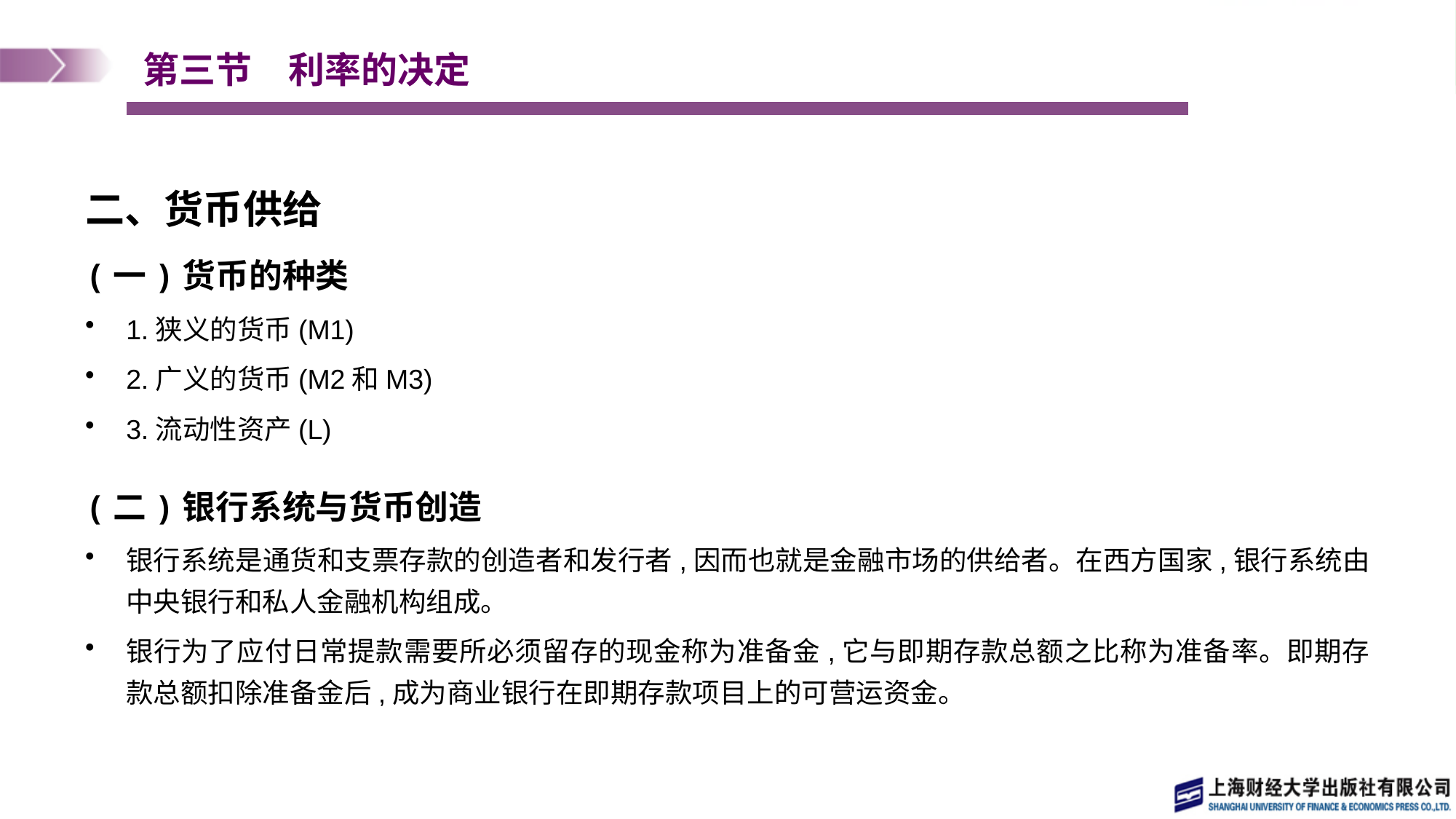

# 第三节　利率的决定
二、货币供给
(一)货币的种类
1.狭义的货币(M1)
2.广义的货币(M2和M3)
3.流动性资产(L)
(二)银行系统与货币创造
银行系统是通货和支票存款的创造者和发行者,因而也就是金融市场的供给者。在西方国家,银行系统由中央银行和私人金融机构组成。
银行为了应付日常提款需要所必须留存的现金称为准备金,它与即期存款总额之比称为准备率。即期存款总额扣除准备金后,成为商业银行在即期存款项目上的可营运资金。